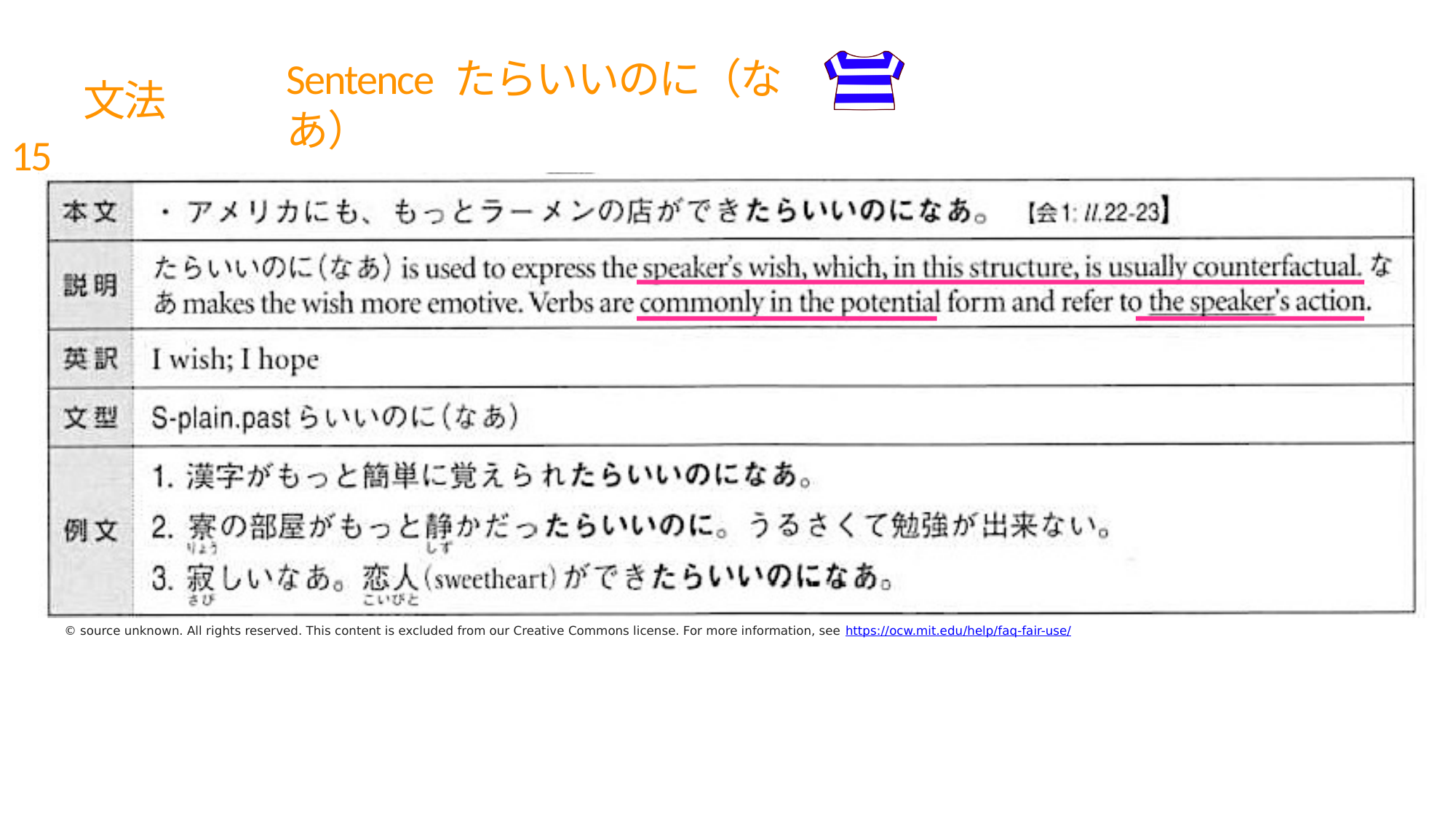

⽂法15
Sentence たらいいのに（なあ）

© source unknown. All rights reserved. This content is excluded from our Creative Commons license. For more information, see https://ocw.mit.edu/help/faq-fair-use/